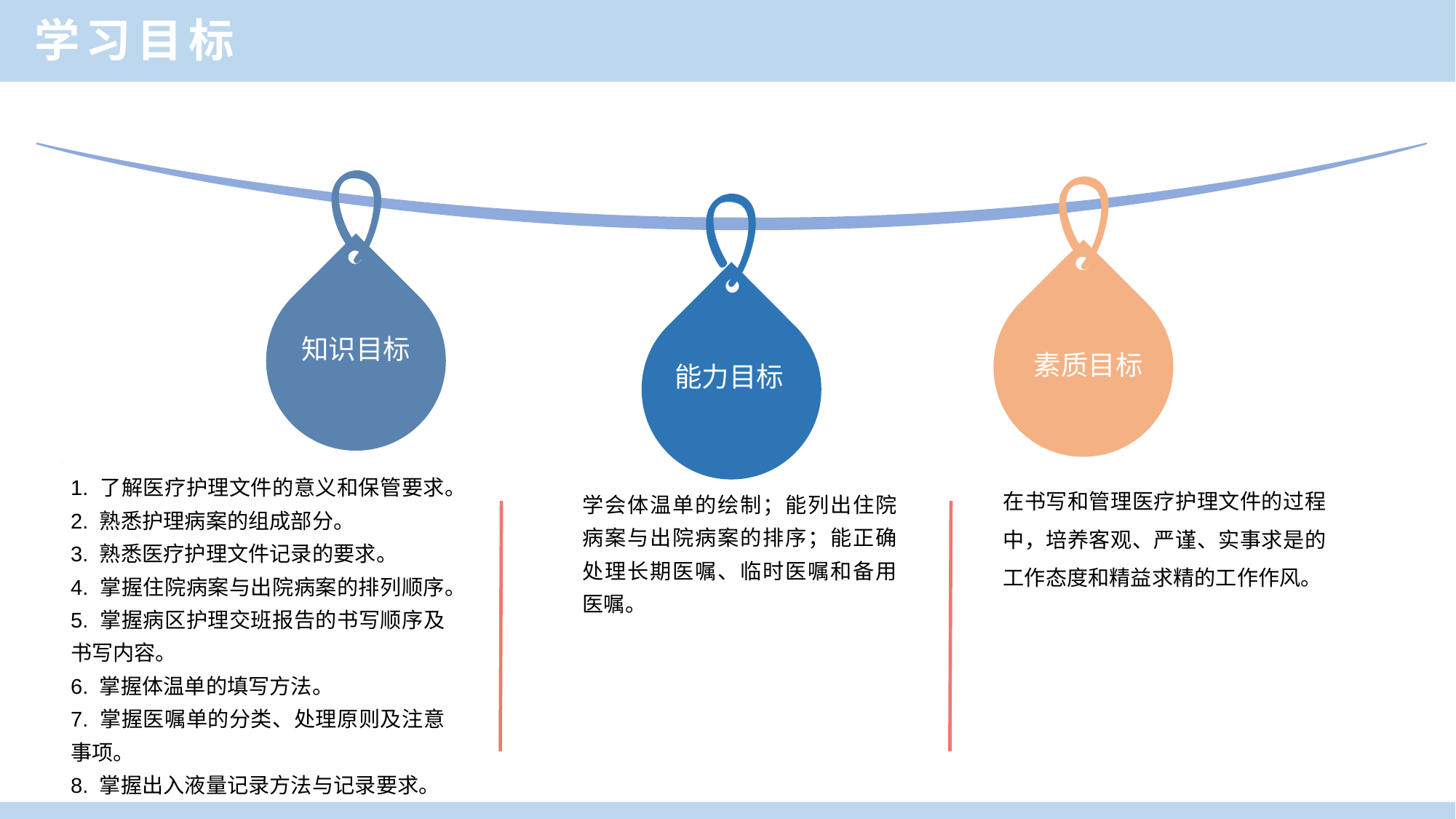

学习目标

知识目标

素质目标

能力目标
1. 了解医疗护理文件的意义和保管要求。
2. 熟悉护理病案的组成部分。
3. 熟悉医疗护理文件记录的要求。
4. 掌握住院病案与出院病案的排列顺序。
5. 掌握病区护理交班报告的书写顺序及书写内容。
6. 掌握体温单的填写方法。
7. 掌握医嘱单的分类、处理原则及注意事项。
8. 掌握出入液量记录方法与记录要求。
在书写和管理医疗护理文件的过程中，培养客观、严谨、实事求是的工作态度和精益求精的工作作风。
学会体温单的绘制；能列出住院病案与出院病案的排序；能正确处理长期医嘱、临时医嘱和备用医嘱。